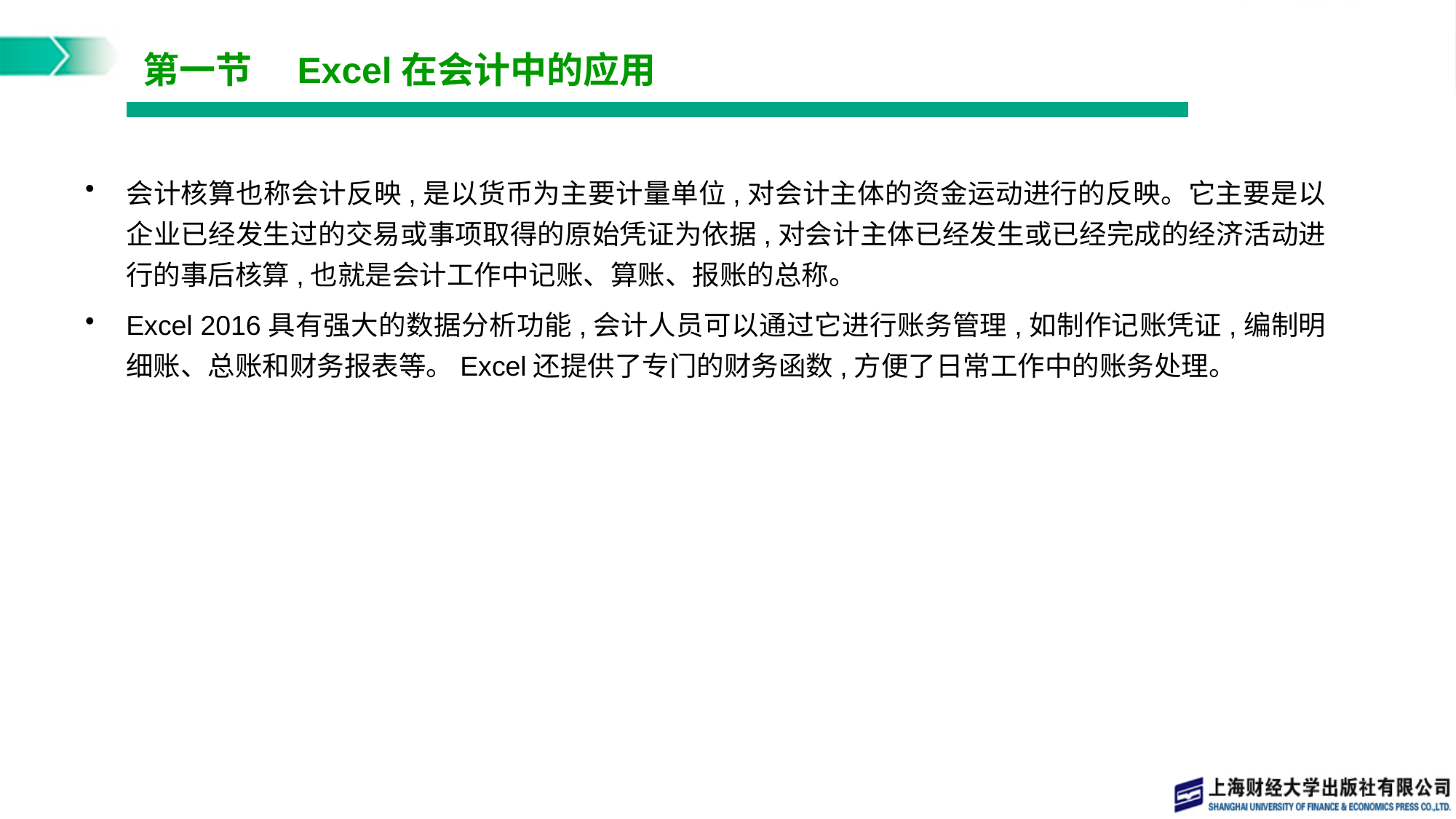

# 第一节　Excel在会计中的应用
会计核算也称会计反映,是以货币为主要计量单位,对会计主体的资金运动进行的反映。它主要是以企业已经发生过的交易或事项取得的原始凭证为依据,对会计主体已经发生或已经完成的经济活动进行的事后核算,也就是会计工作中记账、算账、报账的总称。
Excel 2016具有强大的数据分析功能,会计人员可以通过它进行账务管理,如制作记账凭证,编制明细账、总账和财务报表等。Excel还提供了专门的财务函数,方便了日常工作中的账务处理。